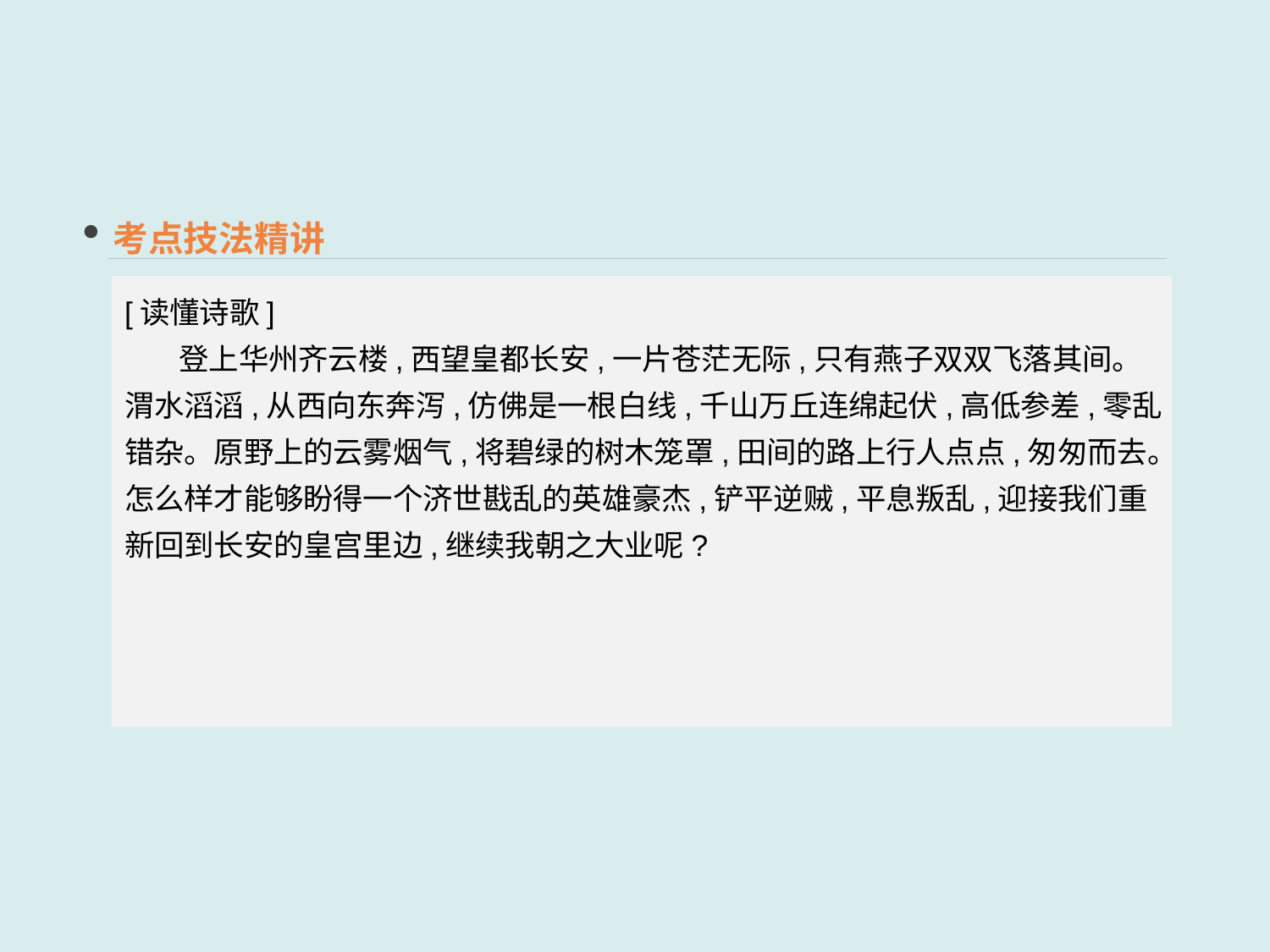

考点技法精讲

[读懂诗歌]
       登上华州齐云楼,西望皇都长安,一片苍茫无际,只有燕子双双飞落其间。渭水滔滔,从西向东奔泻,仿佛是一根白线,千山万丘连绵起伏,高低参差,零乱错杂。原野上的云雾烟气,将碧绿的树木笼罩,田间的路上行人点点,匆匆而去。怎么样才能够盼得一个济世戡乱的英雄豪杰,铲平逆贼,平息叛乱,迎接我们重新回到长安的皇宫里边,继续我朝之大业呢?